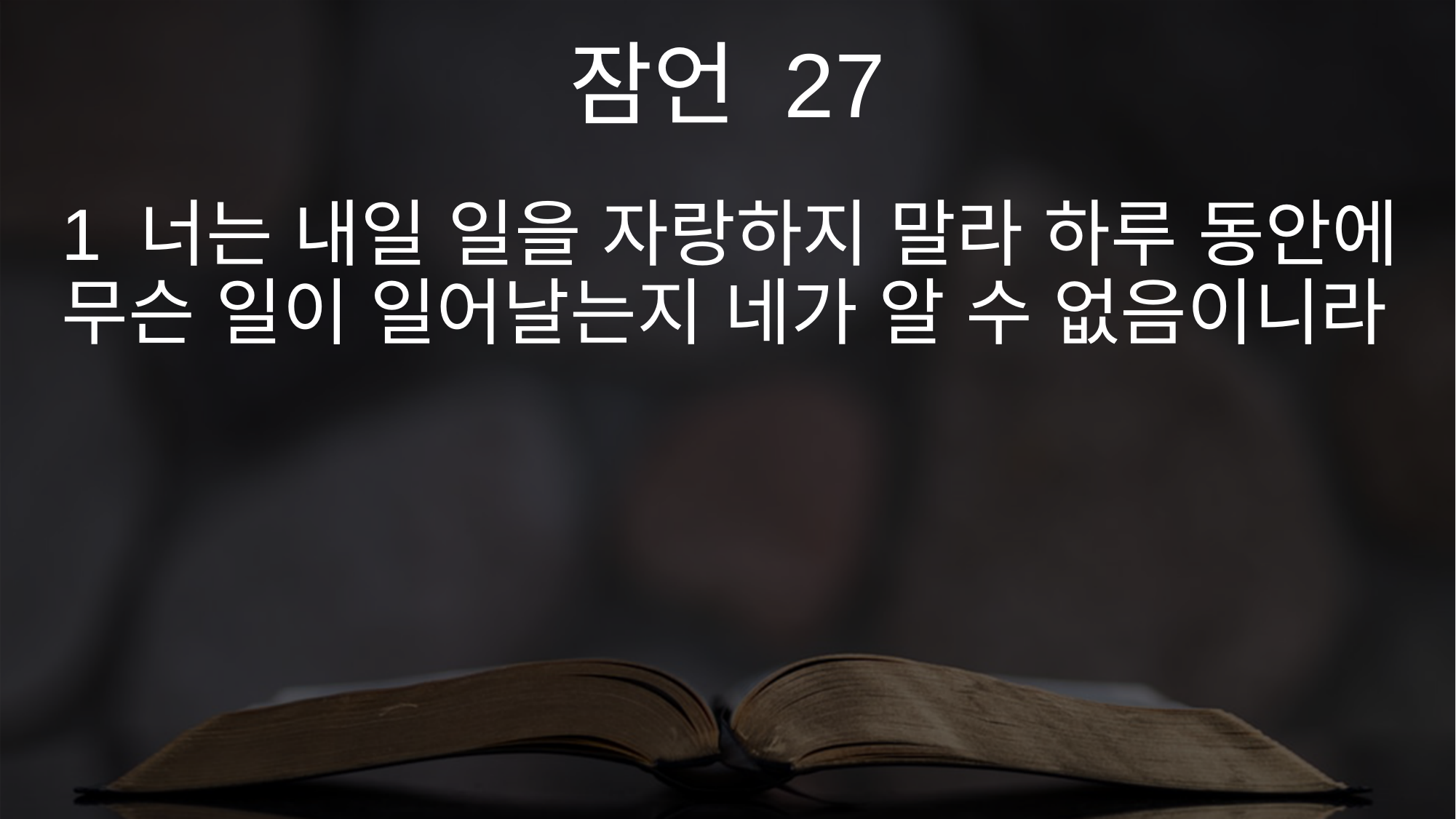

잠언 27
1 너는 내일 일을 자랑하지 말라 하루 동안에 무슨 일이 일어날는지 네가 알 수 없음이니라